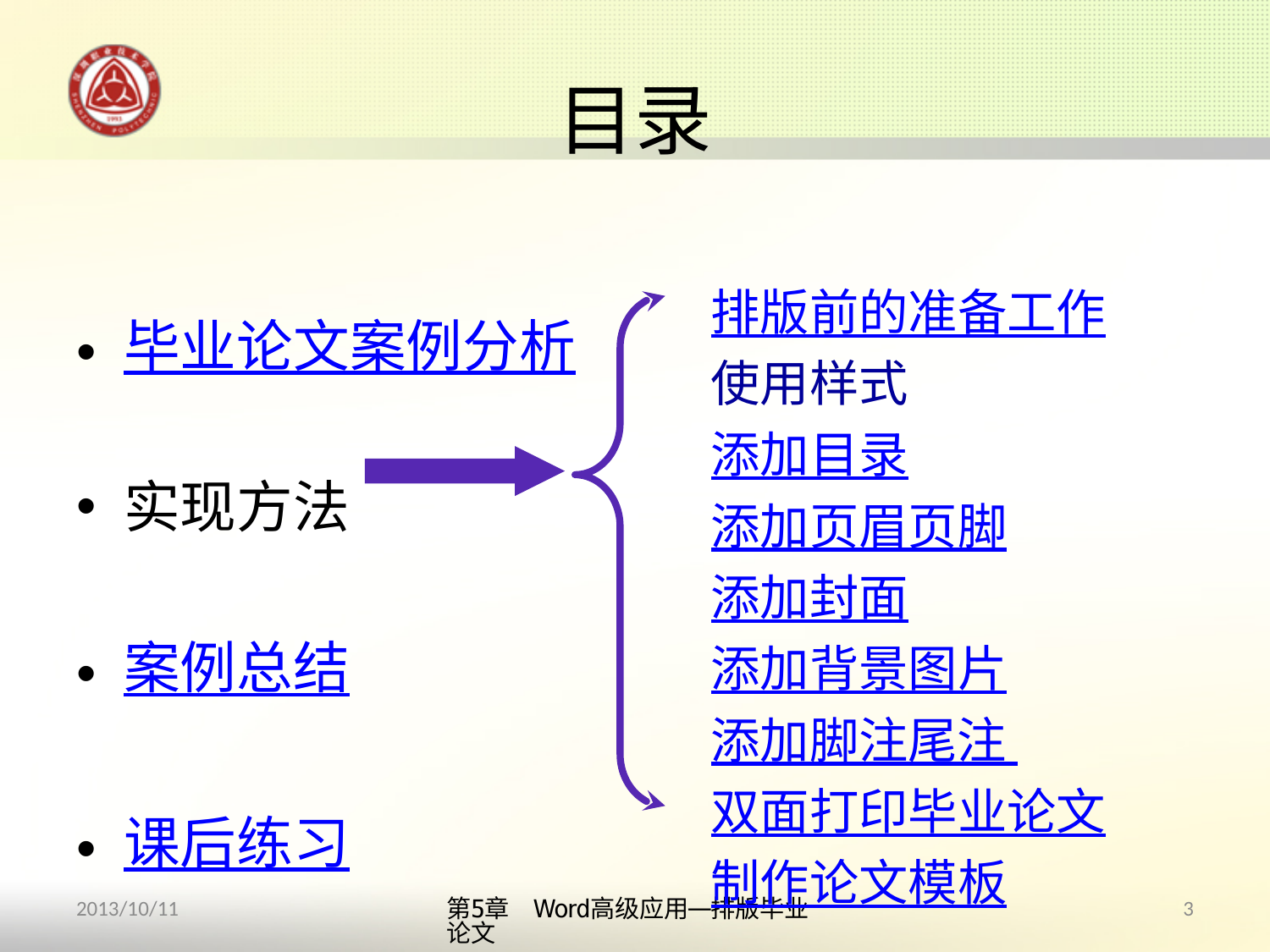

# 目录
毕业论文案例分析
实现方法
案例总结
课后练习
排版前的准备工作
使用样式
添加目录
添加页眉页脚
添加封面
添加背景图片
添加脚注尾注
双面打印毕业论文
制作论文模板

第5章　Word高级应用—排版毕业论文
3
2013/10/11